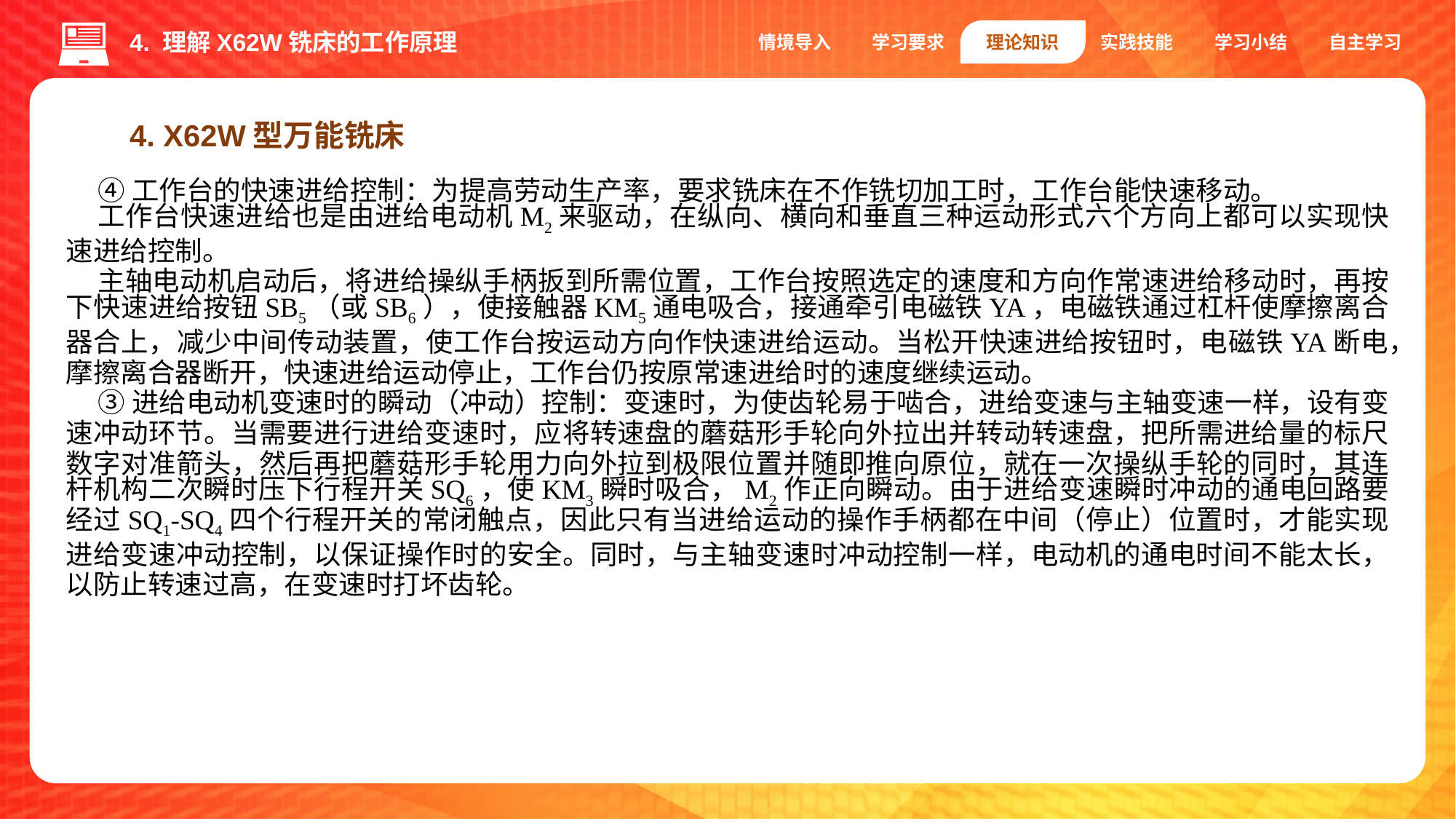

4. 理解X62W铣床的工作原理
情境导入
学习要求
理论知识
实践技能
学习小结
自主学习

4. X62W型万能铣床
④工作台的快速进给控制：为提高劳动生产率，要求铣床在不作铣切加工时，工作台能快速移动。
工作台快速进给也是由进给电动机M2来驱动，在纵向、横向和垂直三种运动形式六个方向上都可以实现快速进给控制。
主轴电动机启动后，将进给操纵手柄扳到所需位置，工作台按照选定的速度和方向作常速进给移动时，再按下快速进给按钮SB5（或SB6），使接触器KM5通电吸合，接通牵引电磁铁YA，电磁铁通过杠杆使摩擦离合器合上，减少中间传动装置，使工作台按运动方向作快速进给运动。当松开快速进给按钮时，电磁铁YA断电，摩擦离合器断开，快速进给运动停止，工作台仍按原常速进给时的速度继续运动。
③进给电动机变速时的瞬动（冲动）控制：变速时，为使齿轮易于啮合，进给变速与主轴变速一样，设有变速冲动环节。当需要进行进给变速时，应将转速盘的蘑菇形手轮向外拉出并转动转速盘，把所需进给量的标尺数字对准箭头，然后再把蘑菇形手轮用力向外拉到极限位置并随即推向原位，就在一次操纵手轮的同时，其连杆机构二次瞬时压下行程开关SQ6，使KM3瞬时吸合，M2作正向瞬动。由于进给变速瞬时冲动的通电回路要经过SQ1-SQ4四个行程开关的常闭触点，因此只有当进给运动的操作手柄都在中间（停止）位置时，才能实现进给变速冲动控制，以保证操作时的安全。同时，与主轴变速时冲动控制一样，电动机的通电时间不能太长，以防止转速过高，在变速时打坏齿轮。